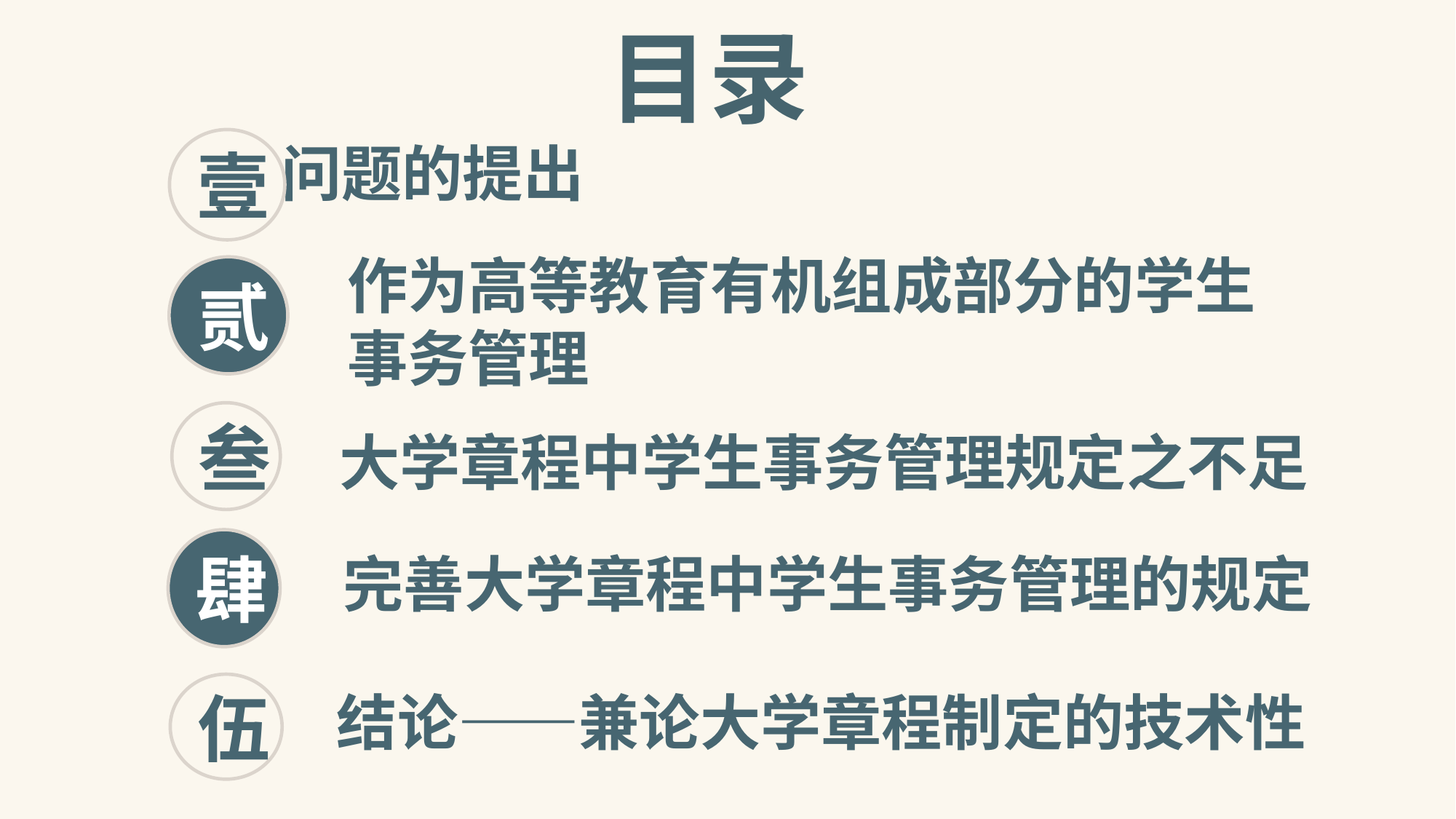

目录
壹
     问题的提出
作为高等教育有机组成部分的学生事务管理
贰
叁
 大学章程中学生事务管理规定之不足
肆
 完善大学章程中学生事务管理的规定
伍
 结论——兼论大学章程制定的技术性